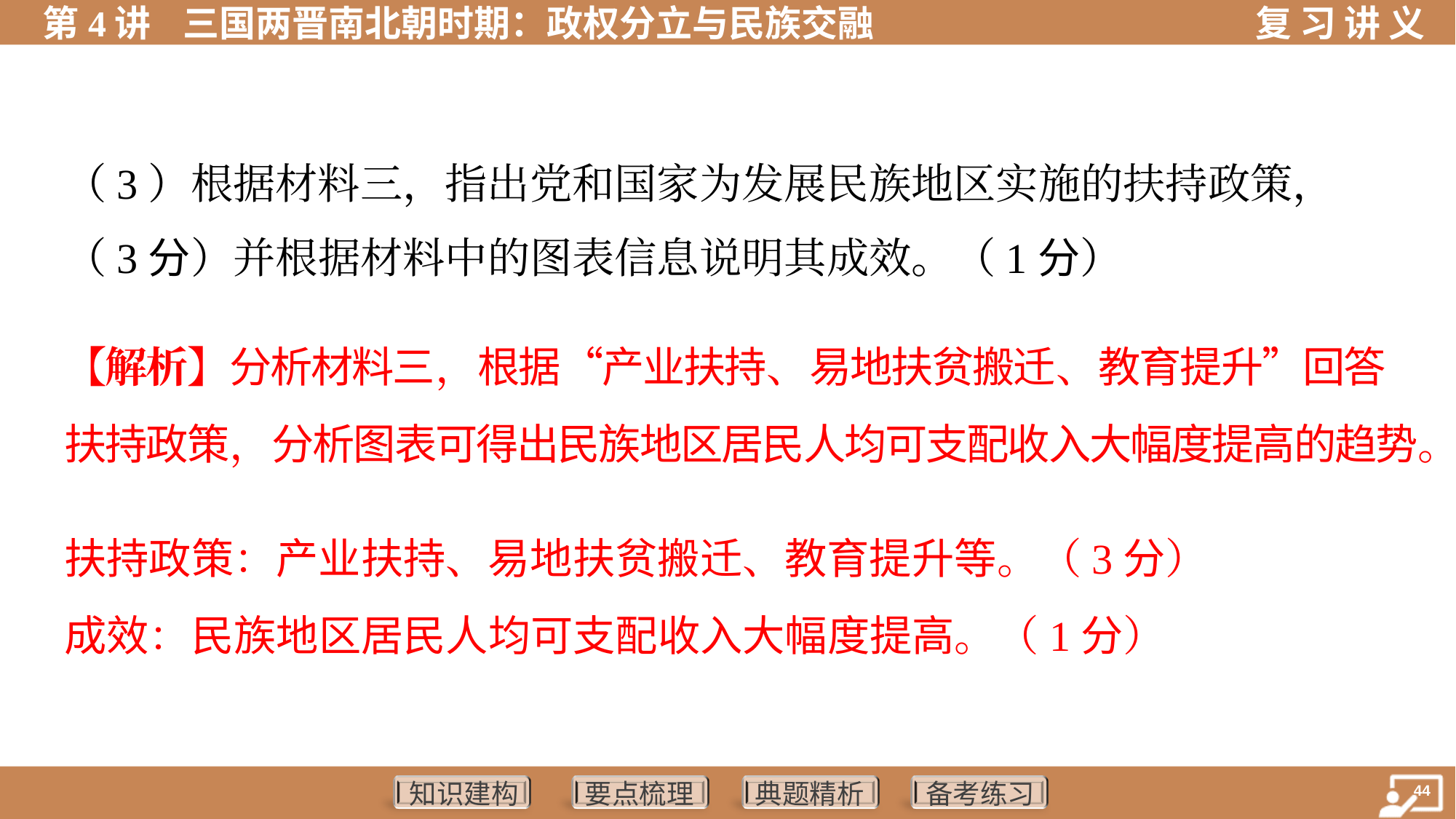

（3）根据材料三，指出党和国家为发展民族地区实施的扶持政策，
（3分）并根据材料中的图表信息说明其成效。（1分）
【解析】分析材料三，根据“产业扶持、易地扶贫搬迁、教育提升”回答
扶持政策，分析图表可得出民族地区居民人均可支配收入大幅度提高的趋势。
扶持政策：产业扶持、易地扶贫搬迁、教育提升等。（3分）
成效：民族地区居民人均可支配收入大幅度提高。（1分）